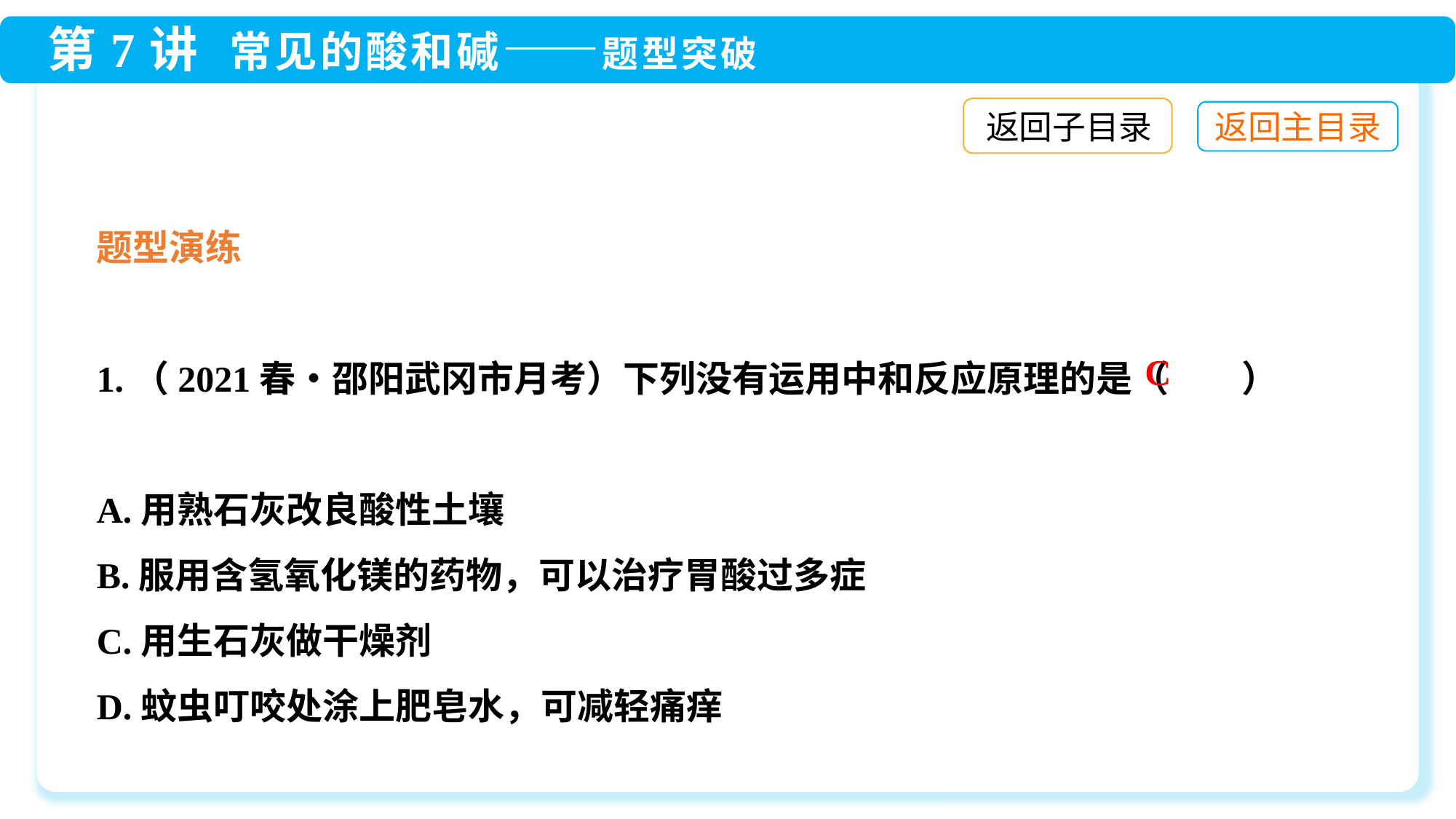

返回子目录
题型演练

1.（2021春•邵阳武冈市月考）下列没有运用中和反应原理的是（　　）

A.用熟石灰改良酸性土壤
B.服用含氢氧化镁的药物，可以治疗胃酸过多症
C.用生石灰做干燥剂
D.蚊虫叮咬处涂上肥皂水，可减轻痛痒
C